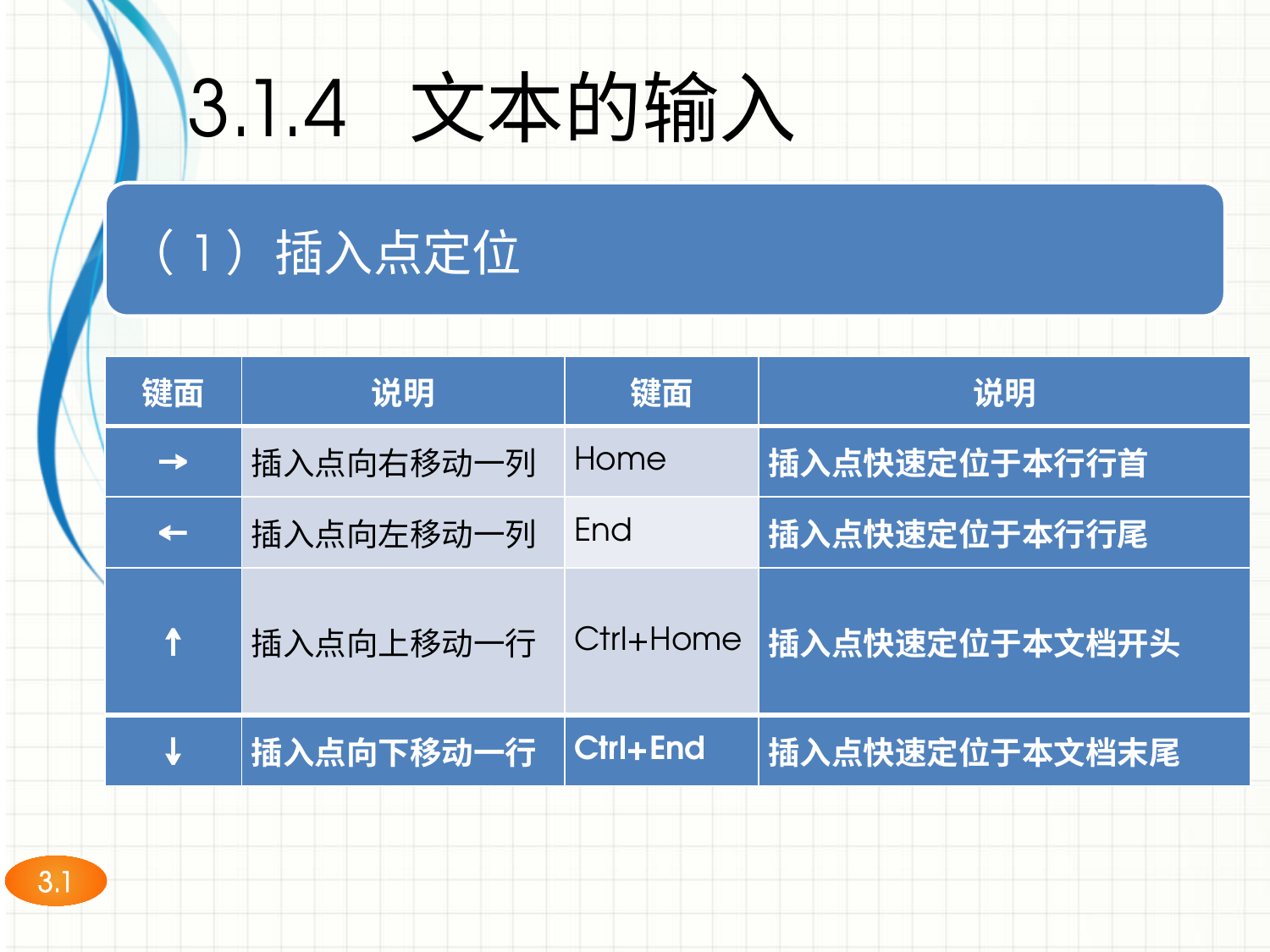

# 3.1.4  文本的输入
（1）插入点定位
| 键面 | 说明 | 键面 | 说明 |
| --- | --- | --- | --- |
| → | 插入点向右移动一列 | Home | 插入点快速定位于本行行首 |
| ← | 插入点向左移动一列 | End | 插入点快速定位于本行行尾 |
| ↑ | 插入点向上移动一行 | Ctrl+Home | 插入点快速定位于本文档开头 |
| ↓ | 插入点向下移动一行 | Ctrl+End | 插入点快速定位于本文档末尾 |